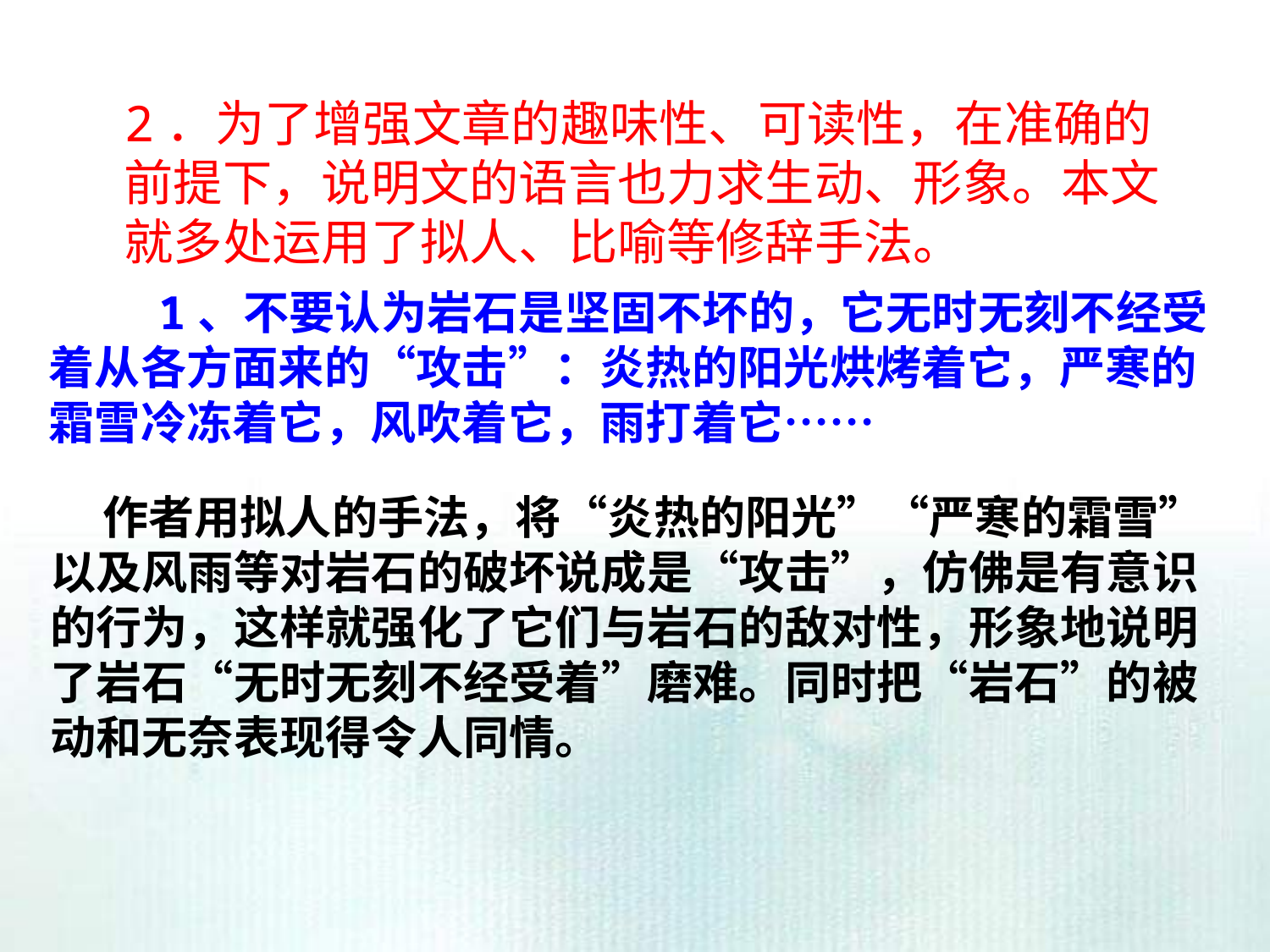

2．为了增强文章的趣味性、可读性，在准确的前提下，说明文的语言也力求生动、形象。本文就多处运用了拟人、比喻等修辞手法。
    1、不要认为岩石是坚固不坏的，它无时无刻不经受着从各方面来的“攻击”：炎热的阳光烘烤着它，严寒的霜雪冷冻着它，风吹着它，雨打着它……
    作者用拟人的手法，将“炎热的阳光”“严寒的霜雪”以及风雨等对岩石的破坏说成是“攻击”，仿佛是有意识的行为，这样就强化了它们与岩石的敌对性，形象地说明了岩石“无时无刻不经受着”磨难。同时把“岩石”的被动和无奈表现得令人同情。